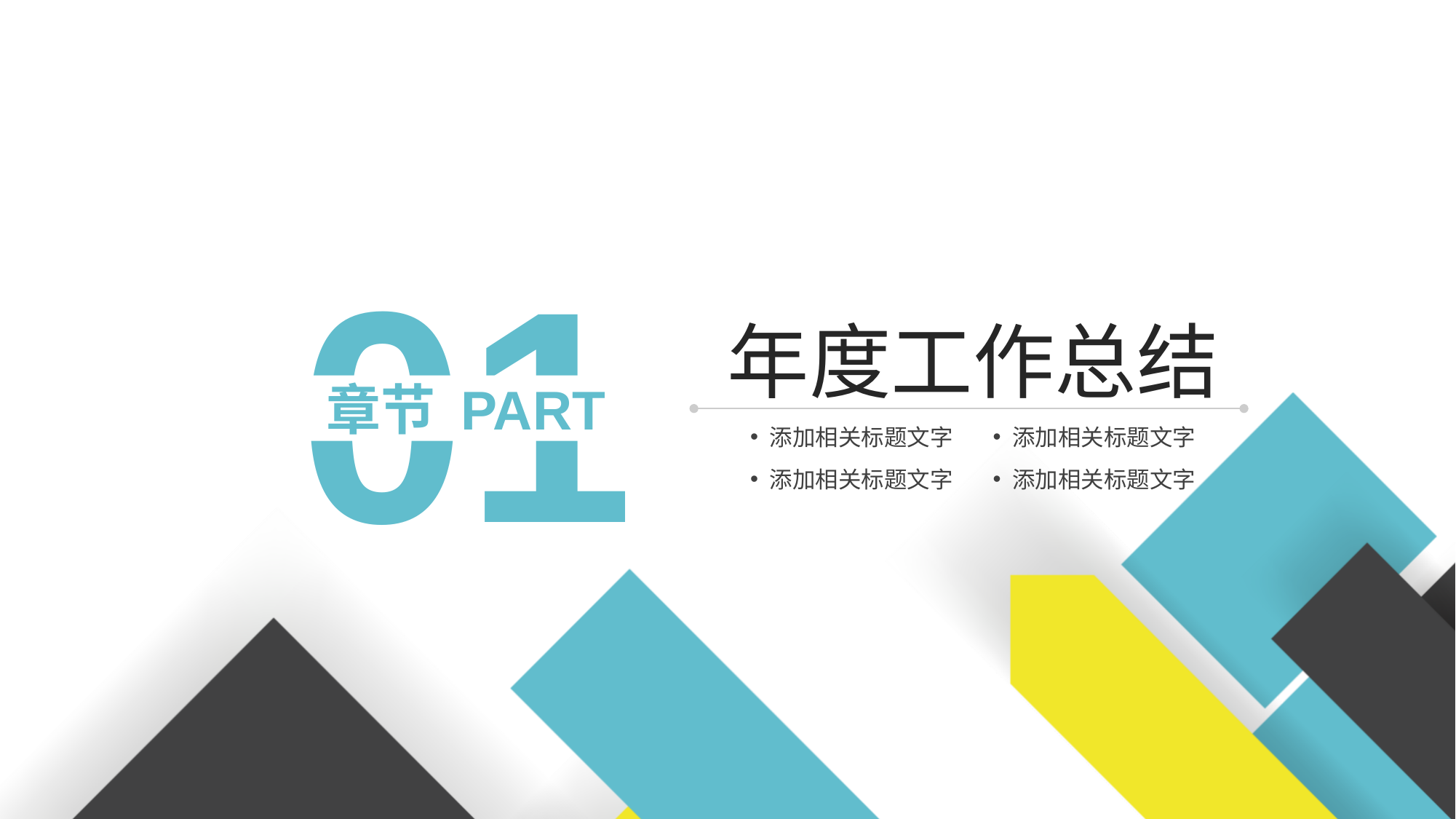

01
年度工作总结
章节 PART
添加相关标题文字
添加相关标题文字
添加相关标题文字
添加相关标题文字